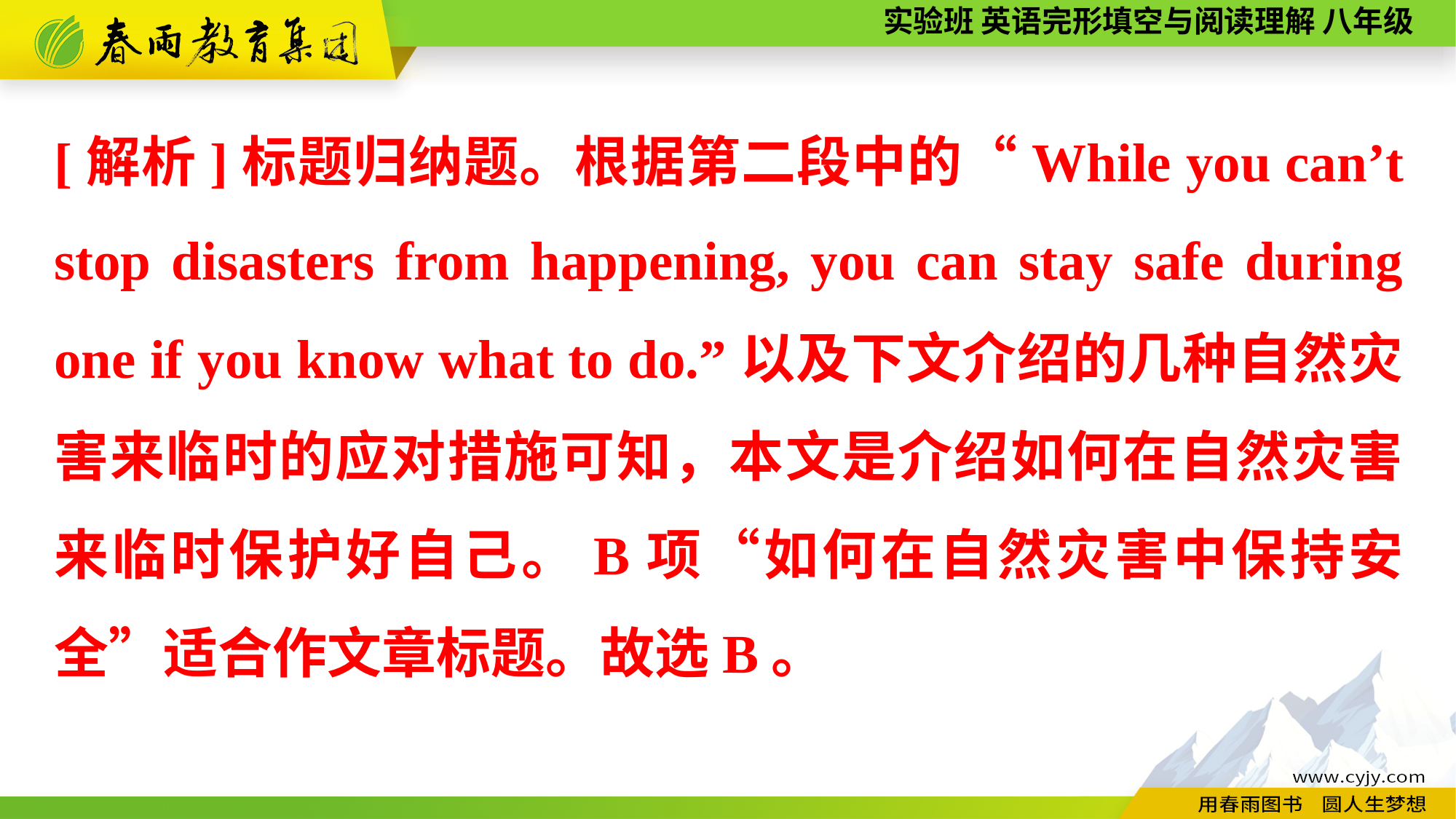

[解析]标题归纳题。根据第二段中的“While you can’t stop disasters from happening, you can stay safe during one if you know what to do.”以及下文介绍的几种自然灾害来临时的应对措施可知，本文是介绍如何在自然灾害来临时保护好自己。B项“如何在自然灾害中保持安全”适合作文章标题。故选B。